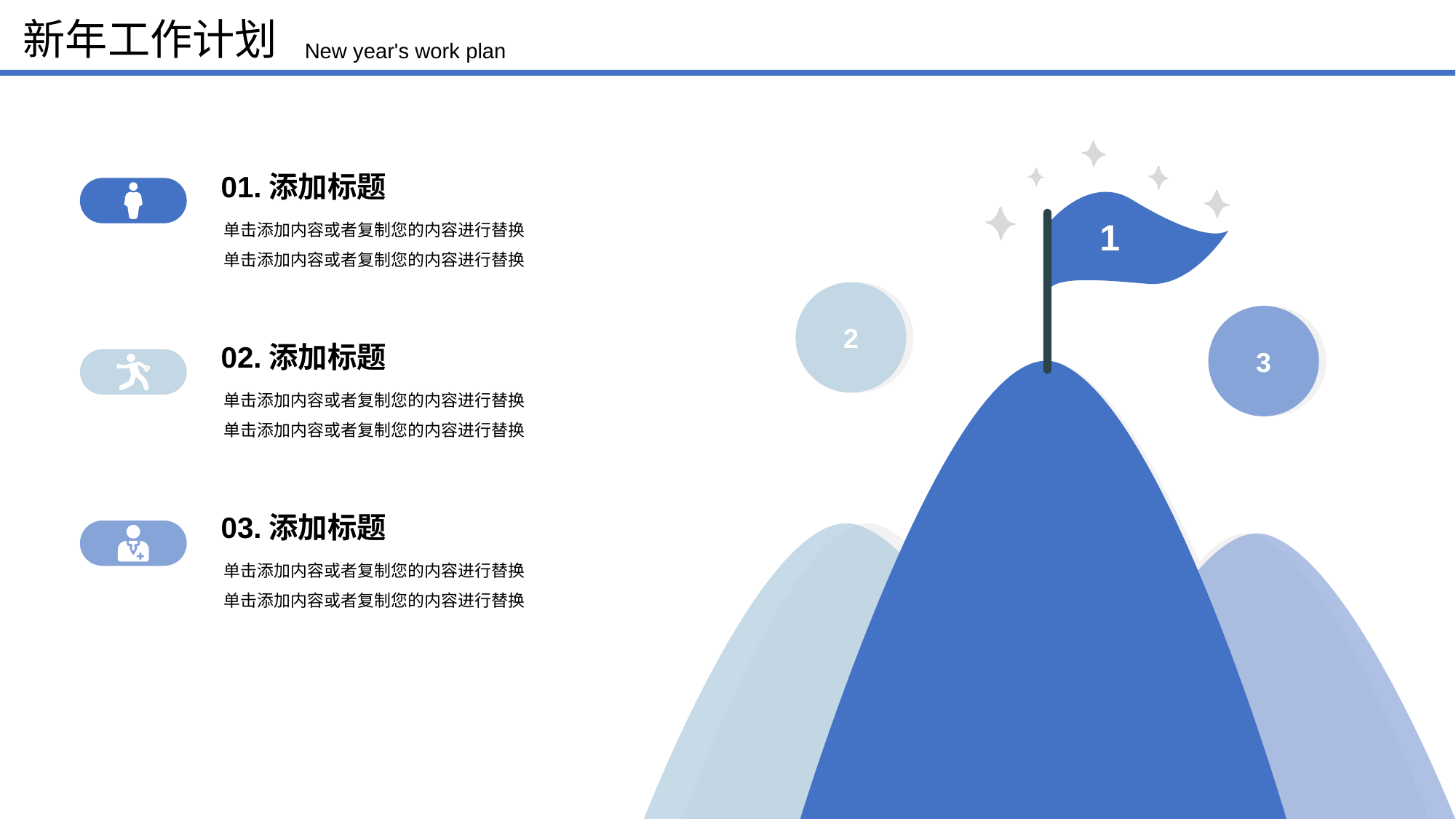

新年工作计划
New year's work plan

1
01.添加标题
单击添加内容或者复制您的内容进行替换
单击添加内容或者复制您的内容进行替换

2

3

02.添加标题
单击添加内容或者复制您的内容进行替换
单击添加内容或者复制您的内容进行替换

03.添加标题
单击添加内容或者复制您的内容进行替换
单击添加内容或者复制您的内容进行替换